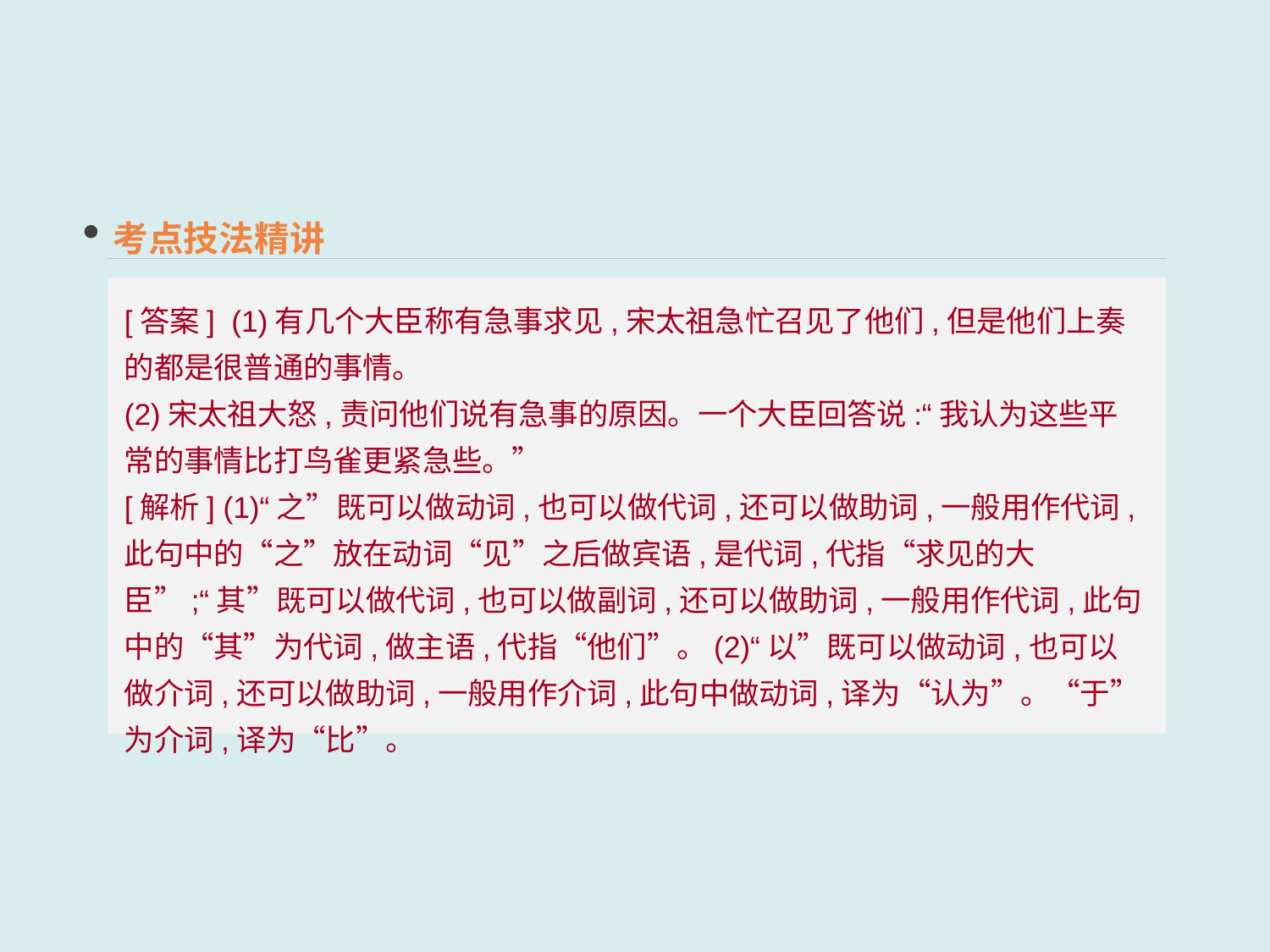

考点技法精讲

[答案]  (1)有几个大臣称有急事求见,宋太祖急忙召见了他们,但是他们上奏的都是很普通的事情。
(2)宋太祖大怒,责问他们说有急事的原因。一个大臣回答说:“我认为这些平常的事情比打鸟雀更紧急些。”
[解析] (1)“之”既可以做动词,也可以做代词,还可以做助词,一般用作代词,此句中的“之”放在动词“见”之后做宾语,是代词,代指“求见的大臣”;“其”既可以做代词,也可以做副词,还可以做助词,一般用作代词,此句中的“其”为代词,做主语,代指“他们”。(2)“以”既可以做动词,也可以做介词,还可以做助词,一般用作介词,此句中做动词,译为“认为”。“于”为介词,译为“比”。